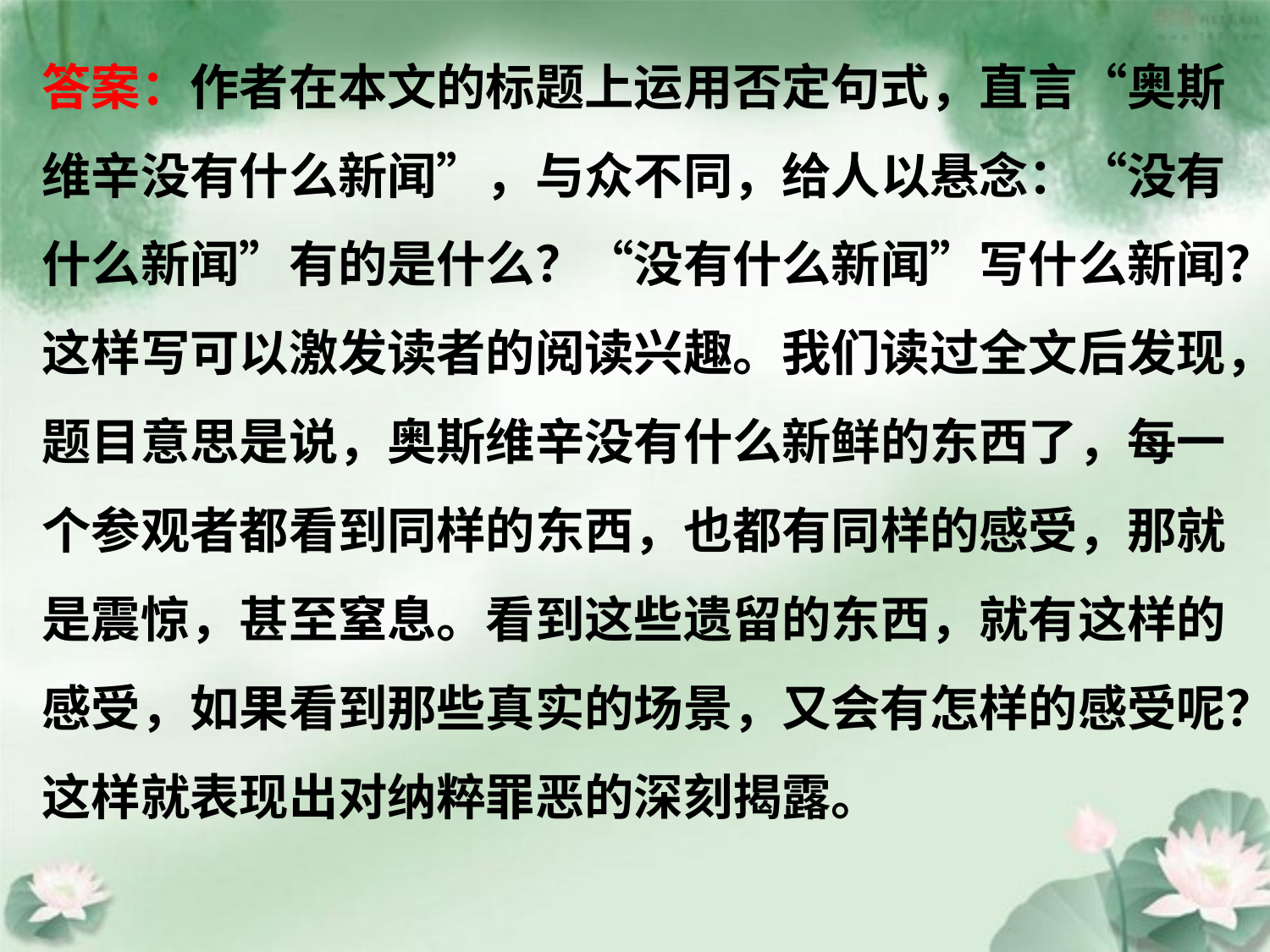

答案：作者在本文的标题上运用否定句式，直言“奥斯维辛没有什么新闻”，与众不同，给人以悬念：“没有什么新闻”有的是什么？“没有什么新闻”写什么新闻？这样写可以激发读者的阅读兴趣。我们读过全文后发现，题目意思是说，奥斯维辛没有什么新鲜的东西了，每一个参观者都看到同样的东西，也都有同样的感受，那就是震惊，甚至窒息。看到这些遗留的东西，就有这样的感受，如果看到那些真实的场景，又会有怎样的感受呢？这样就表现出对纳粹罪恶的深刻揭露。